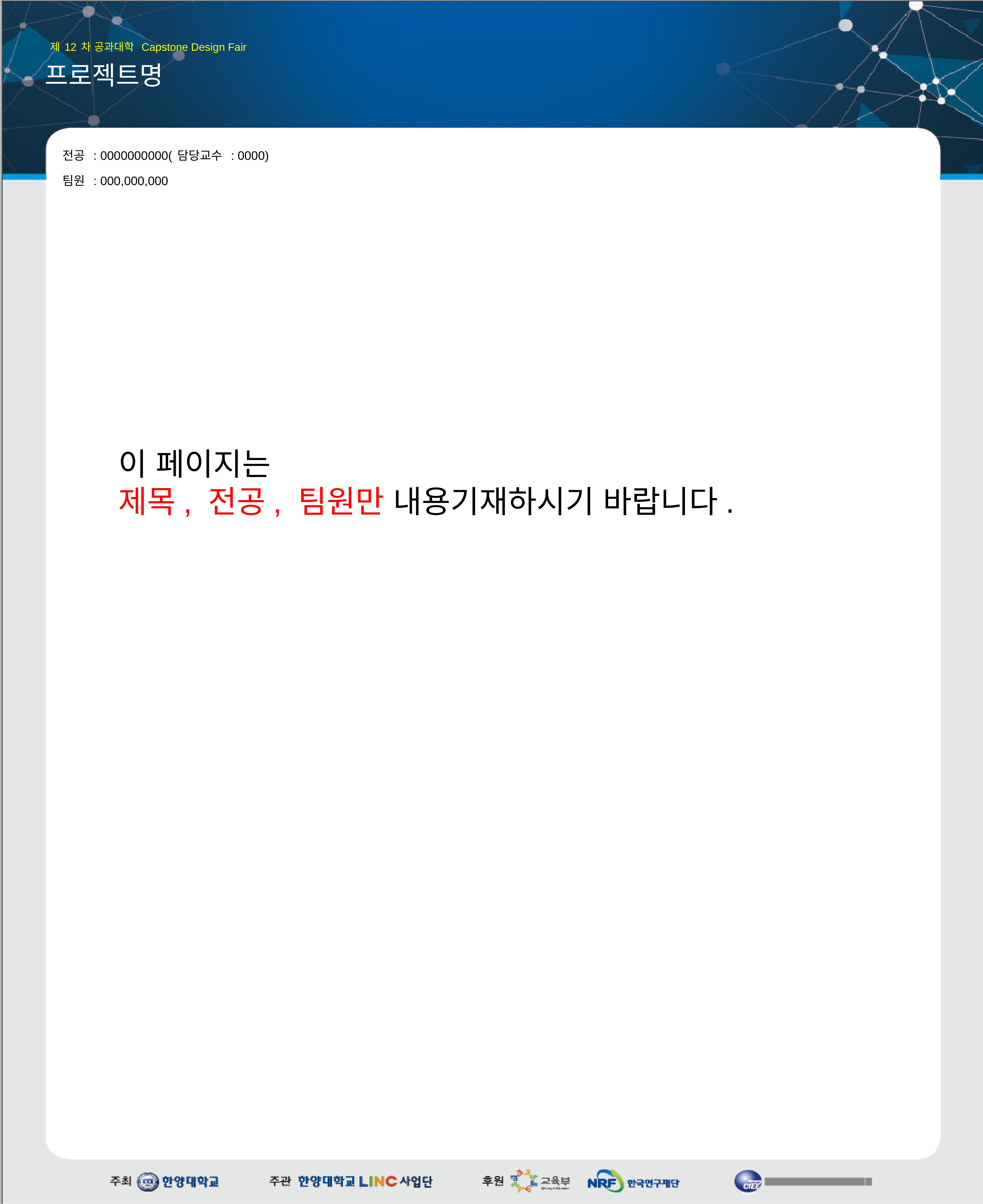

제12차 공과대학 Capstone Design Fair
프로젝트명
전공 : 0000000000(담당교수 : 0000)
팀원 : 000,000,000
이 페이지는
제목, 전공, 팀원만 내용기재하시기 바랍니다.